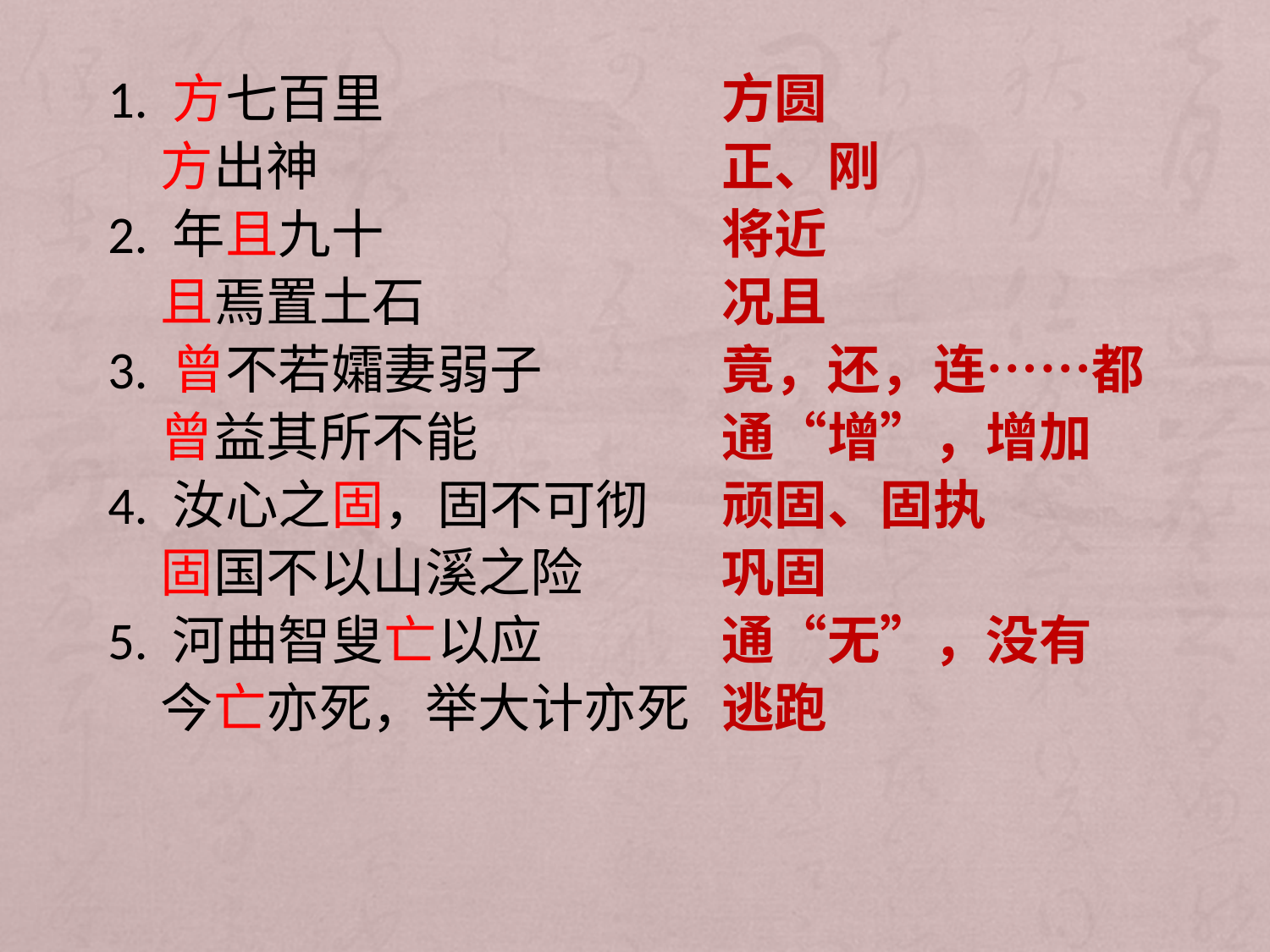

1. 方七百里
　方出神
2. 年且九十
　且焉置土石
3. 曾不若孀妻弱子
　曾益其所不能
4. 汝心之固，固不可彻
　固国不以山溪之险
5. 河曲智叟亡以应
　今亡亦死，举大计亦死
方圆
正、刚
将近
况且
竟，还，连……都
通“增”，增加
顽固、固执
巩固
通“无”，没有
逃跑